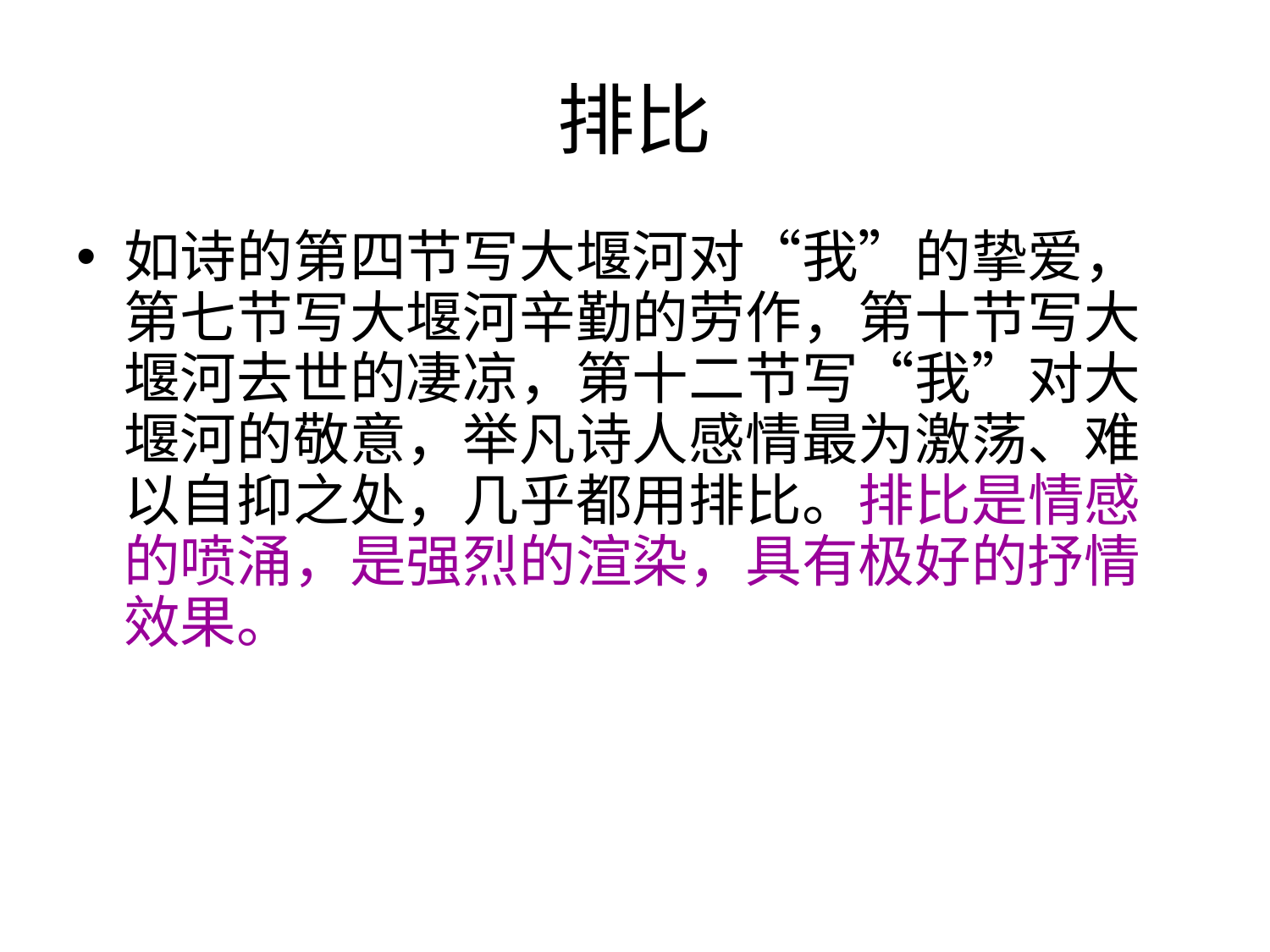

# 排比
如诗的第四节写大堰河对“我”的挚爱，第七节写大堰河辛勤的劳作，第十节写大堰河去世的凄凉，第十二节写“我”对大堰河的敬意，举凡诗人感情最为激荡、难以自抑之处，几乎都用排比。排比是情感的喷涌，是强烈的渲染，具有极好的抒情效果。